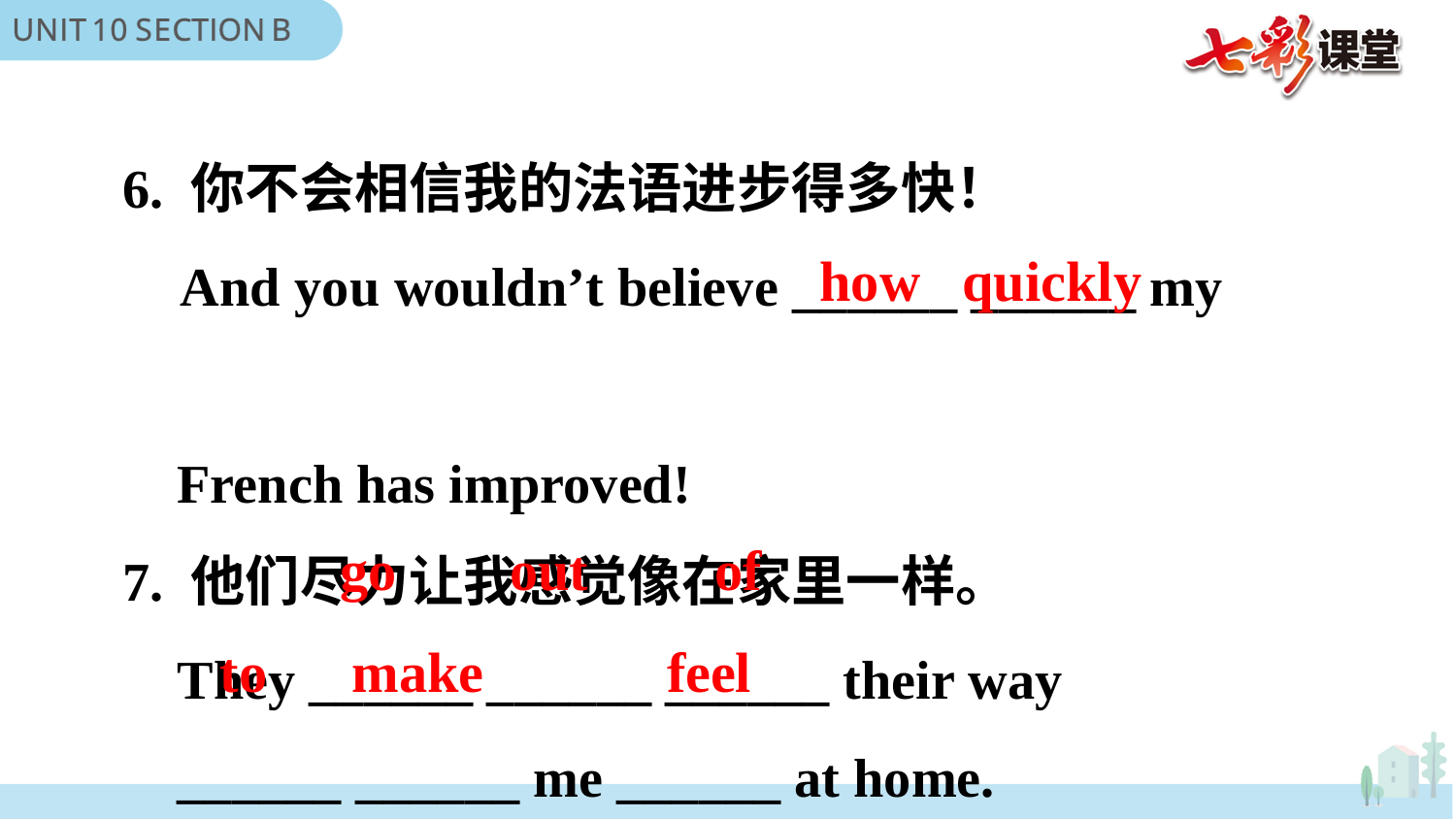

6. 你不会相信我的法语进步得多快！
    And you wouldn’t believe ______ ______ my
    French has improved!
7. 他们尽力让我感觉像在家里一样。
    They ______ ______ ______ their way
    ______ ______ me ______ at home.
how   quickly
go        out         of
to      make
 feel